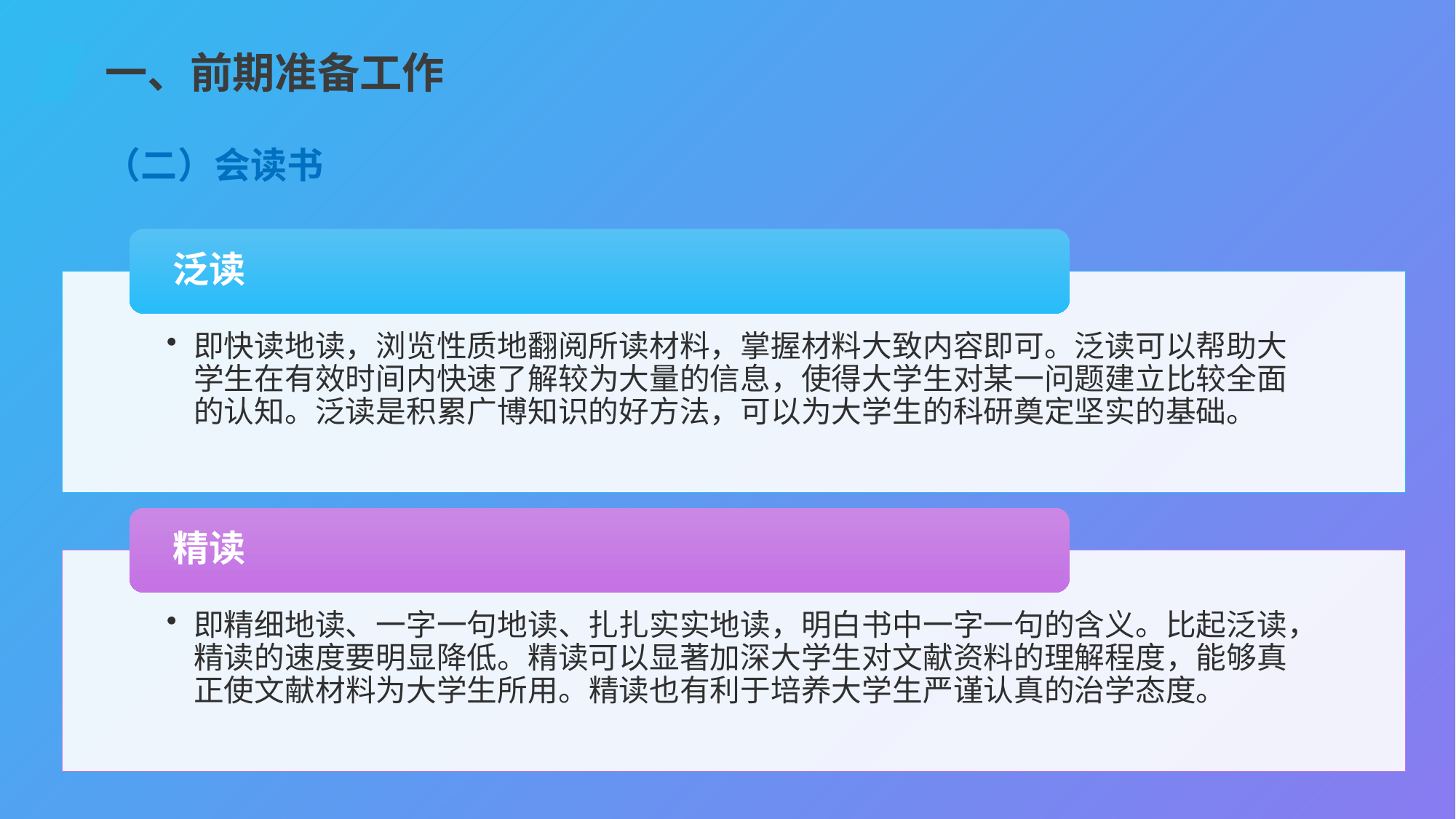

一、前期准备工作
（二）会读书
即快读地读，浏览性质地翻阅所读材料，掌握材料大致内容即可。泛读可以帮助大学生在有效时间内快速了解较为大量的信息，使得大学生对某一问题建立比较全面的认知。泛读是积累广博知识的好方法，可以为大学生的科研奠定坚实的基础。
泛读
即精细地读、一字一句地读、扎扎实实地读，明白书中一字一句的含义。比起泛读，精读的速度要明显降低。精读可以显著加深大学生对文献资料的理解程度，能够真正使文献材料为大学生所用。精读也有利于培养大学生严谨认真的治学态度。
精读